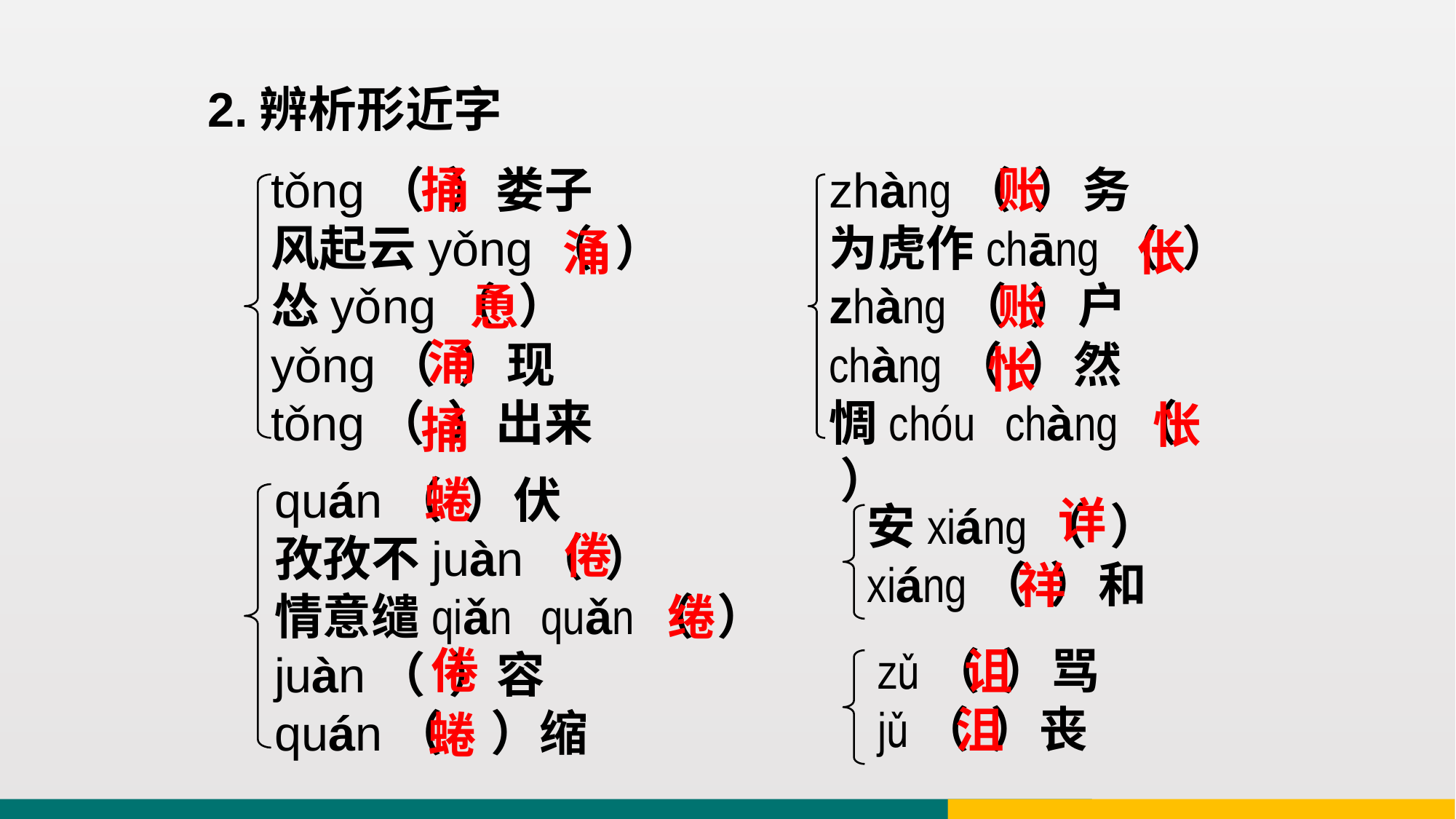

2.辨析形近字
捅
tǒng（  ）娄子
风起云yǒng（  ）
怂yǒng（  ）
yǒng（  ）现
tǒng（  ）出来
zhàng（  ）务
为虎作chāng（  ）zhàng（  ）户chàng（  ）然
惆chóu chàng（  ）
账

涌
伥
恿
账
涌
怅
怅
捅

蜷
quán（  ）伏
孜孜不juàn（  ）
情意缱qiǎn quǎn（  ）
juàn（  ）容
quán（　）缩

详
安xiáng（  ）
xiáng（  ）和

倦
祥
绻
倦
zǔ（  ）骂
jǔ（  ）丧
诅

沮
蜷